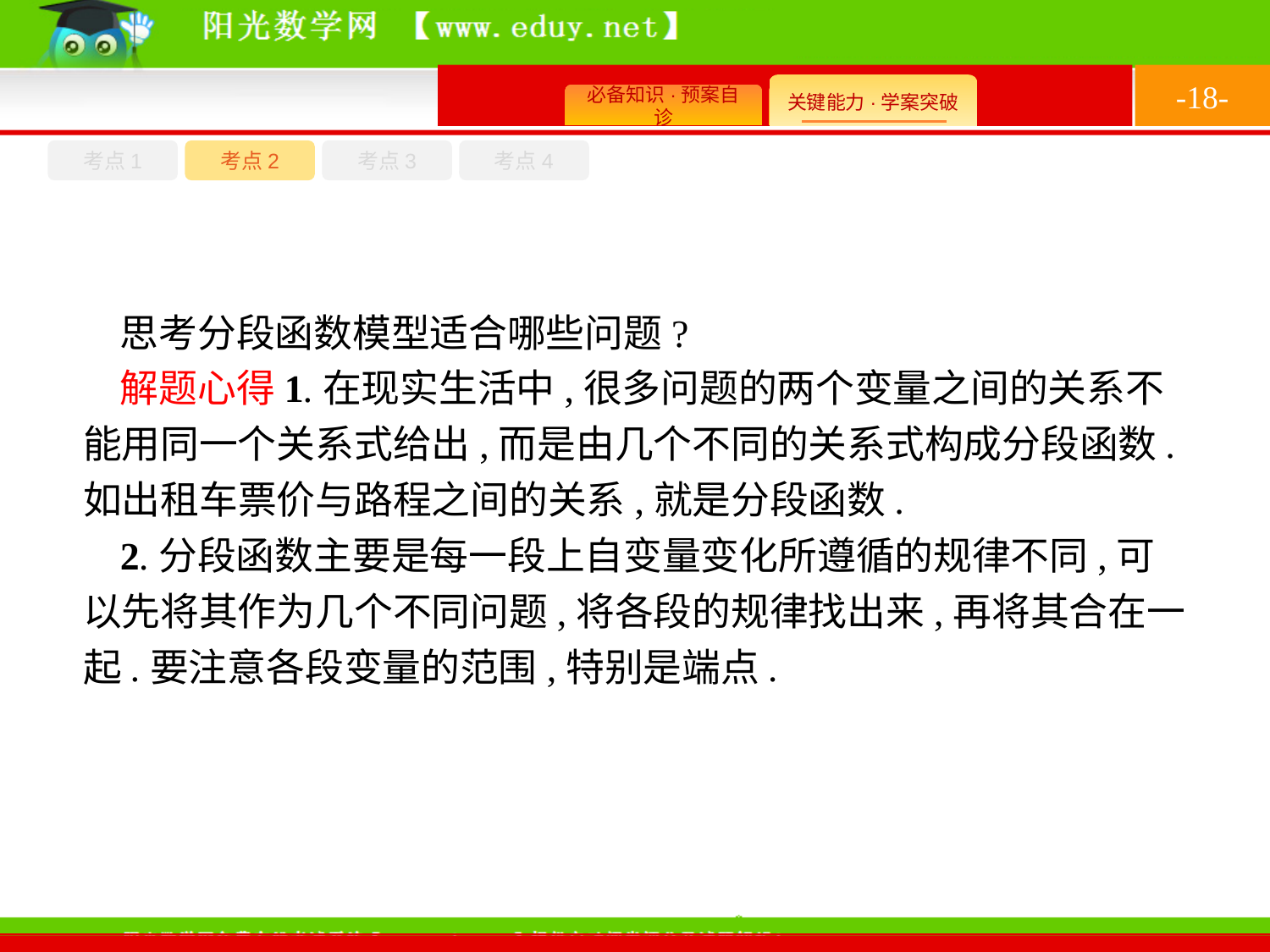

-18-
考点1
考点3
考点4
考点2
思考分段函数模型适合哪些问题?
解题心得1.在现实生活中,很多问题的两个变量之间的关系不能用同一个关系式给出,而是由几个不同的关系式构成分段函数.如出租车票价与路程之间的关系,就是分段函数.
2.分段函数主要是每一段上自变量变化所遵循的规律不同,可以先将其作为几个不同问题,将各段的规律找出来,再将其合在一起.要注意各段变量的范围,特别是端点.